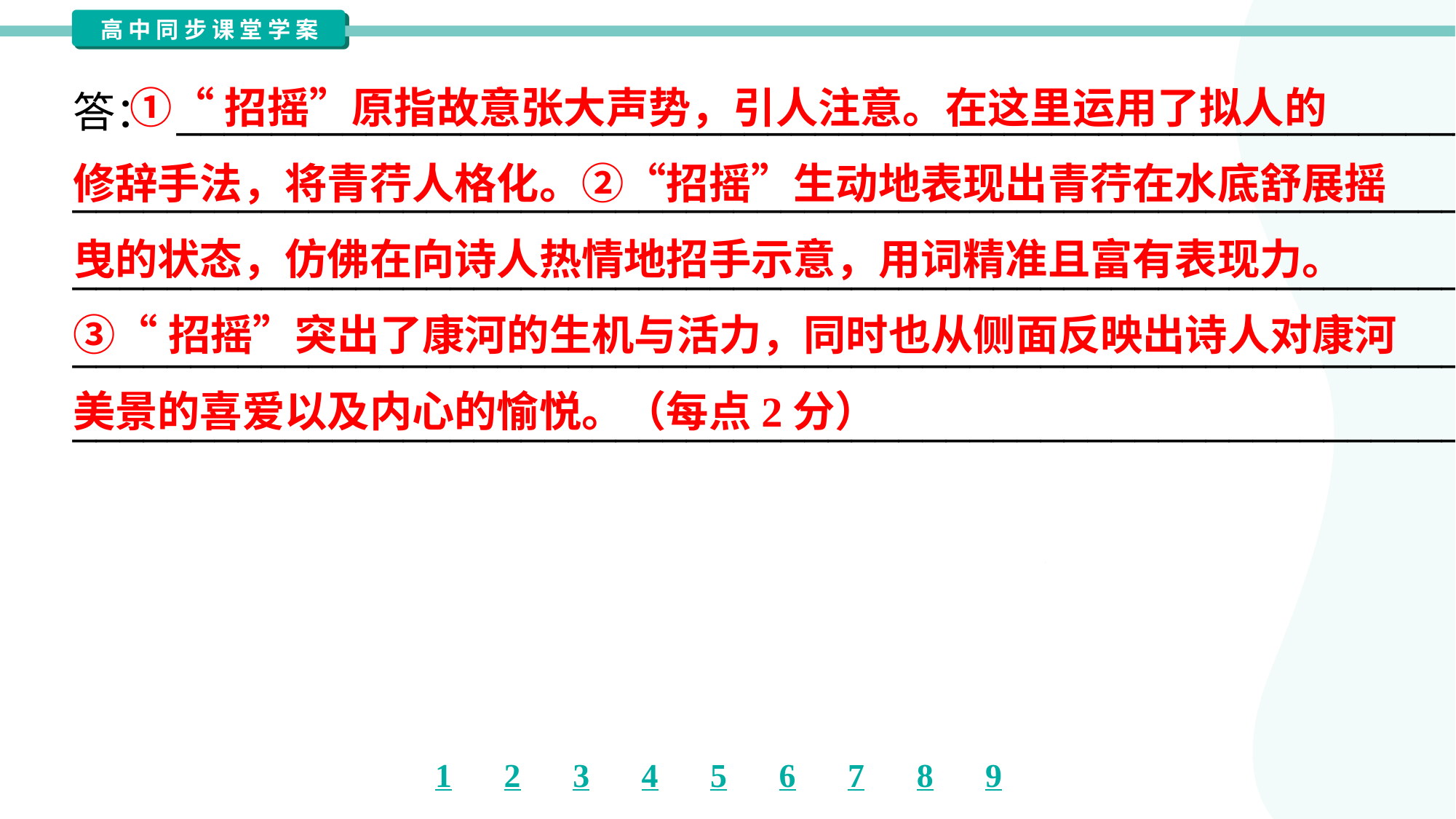

①“招摇”原指故意张大声势，引人注意。在这里运用了拟人的
修辞手法，将青荇人格化。②“招摇”生动地表现出青荇在水底舒展摇
曳的状态，仿佛在向诗人热情地招手示意，用词精准且富有表现力。
③“招摇”突出了康河的生机与活力，同时也从侧面反映出诗人对康河
美景的喜爱以及内心的愉悦。（每点2分）
答： ________________________________________________________
_____________________________________________________________
_____________________________________________________________
_____________________________________________________________
_____________________________________________________________